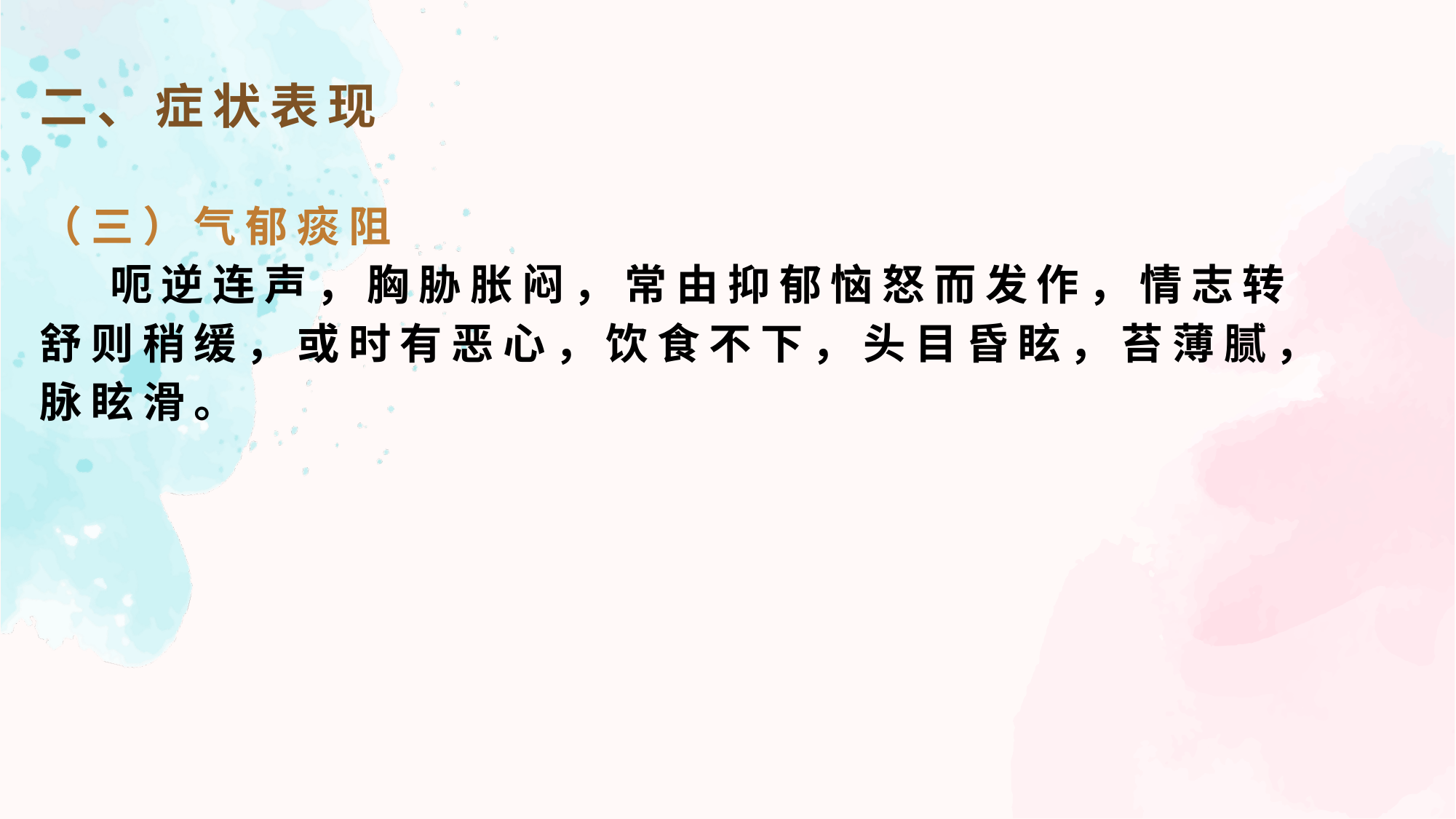

二、症状表现

（三）气郁痰阻
　 呃逆连声，胸胁胀闷，常由抑郁恼怒而发作，情志转舒则稍缓，或时有恶心，饮食不下，头目昏眩，苔薄腻，脉眩滑。